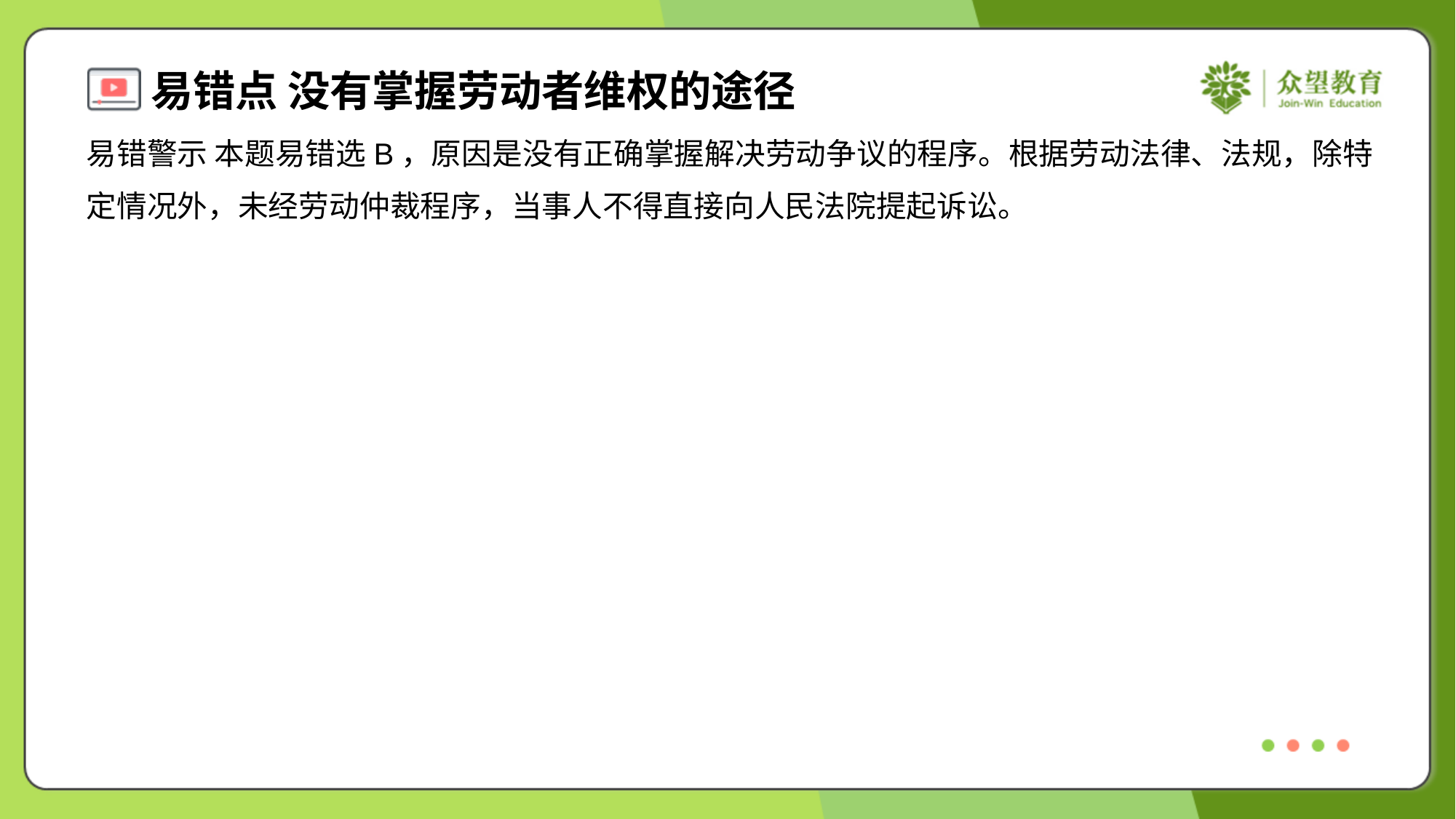

易错警示 本题易错选B，原因是没有正确掌握解决劳动争议的程序。根据劳动法律、法规，除特
定情况外，未经劳动仲裁程序，当事人不得直接向人民法院提起诉讼。